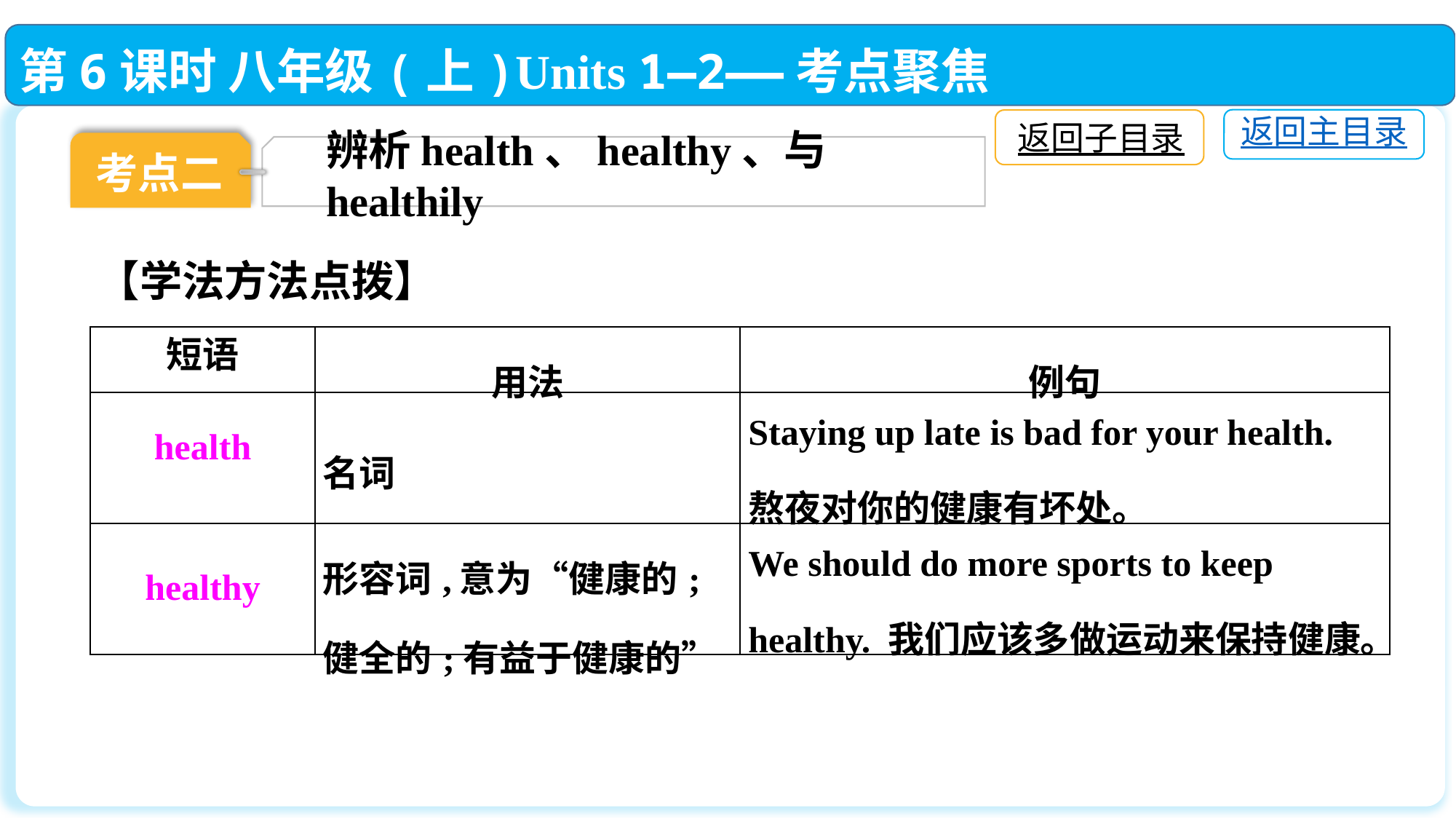

第6课时 八年级(上)Units 1—2——考点聚焦

返回主目录

返回子目录
考点二
辨析health、healthy、与healthily

【学法方法点拨】
| 短语 | 用法 | 例句 |
| --- | --- | --- |
| health | 名词 | Staying up late is bad for your health. 熬夜对你的健康有坏处。 |
| healthy | 形容词,意为“健康的;健全的;有益于健康的” | We should do more sports to keep healthy. 我们应该多做运动来保持健康。 |